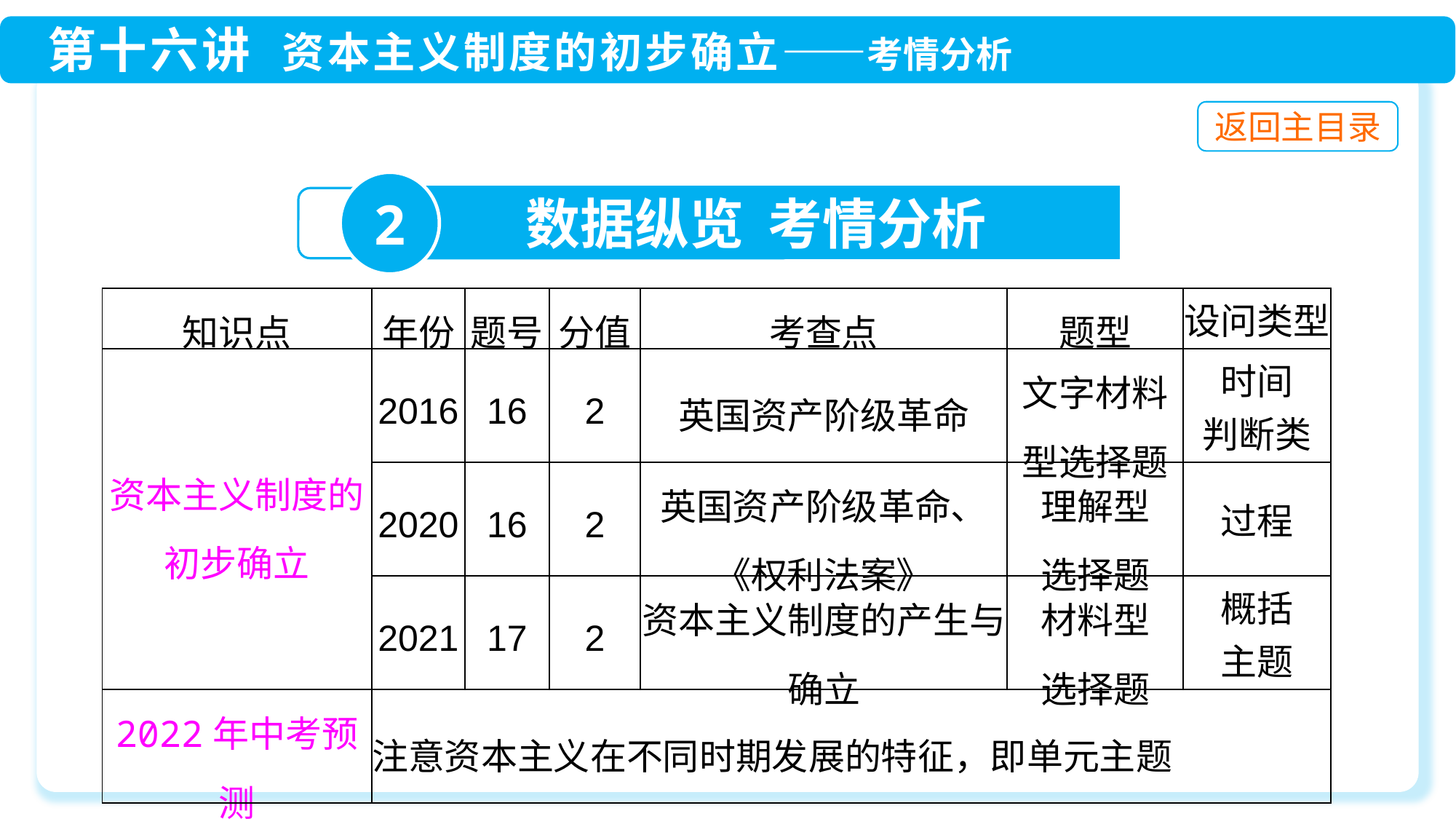

2
数据纵览  考情分析

| 知识点 | 年份 | 题号 | 分值 | 考查点 | 题型 | 设问类型 |
| --- | --- | --- | --- | --- | --- | --- |
| 资本主义制度的初步确立 | 2016 | 16 | 2 | 英国资产阶级革命 | 文字材料 型选择题 | 时间 判断类 |
|  | 2020 | 16 | 2 | 英国资产阶级革命、《权利法案》 | 理解型 选择题 | 过程 |
|  | 2021 | 17 | 2 | 资本主义制度的产生与确立 | 材料型 选择题 | 概括 主题 |
| 2022年中考预测 | 注意资本主义在不同时期发展的特征，即单元主题 |  |  |  |  |  |